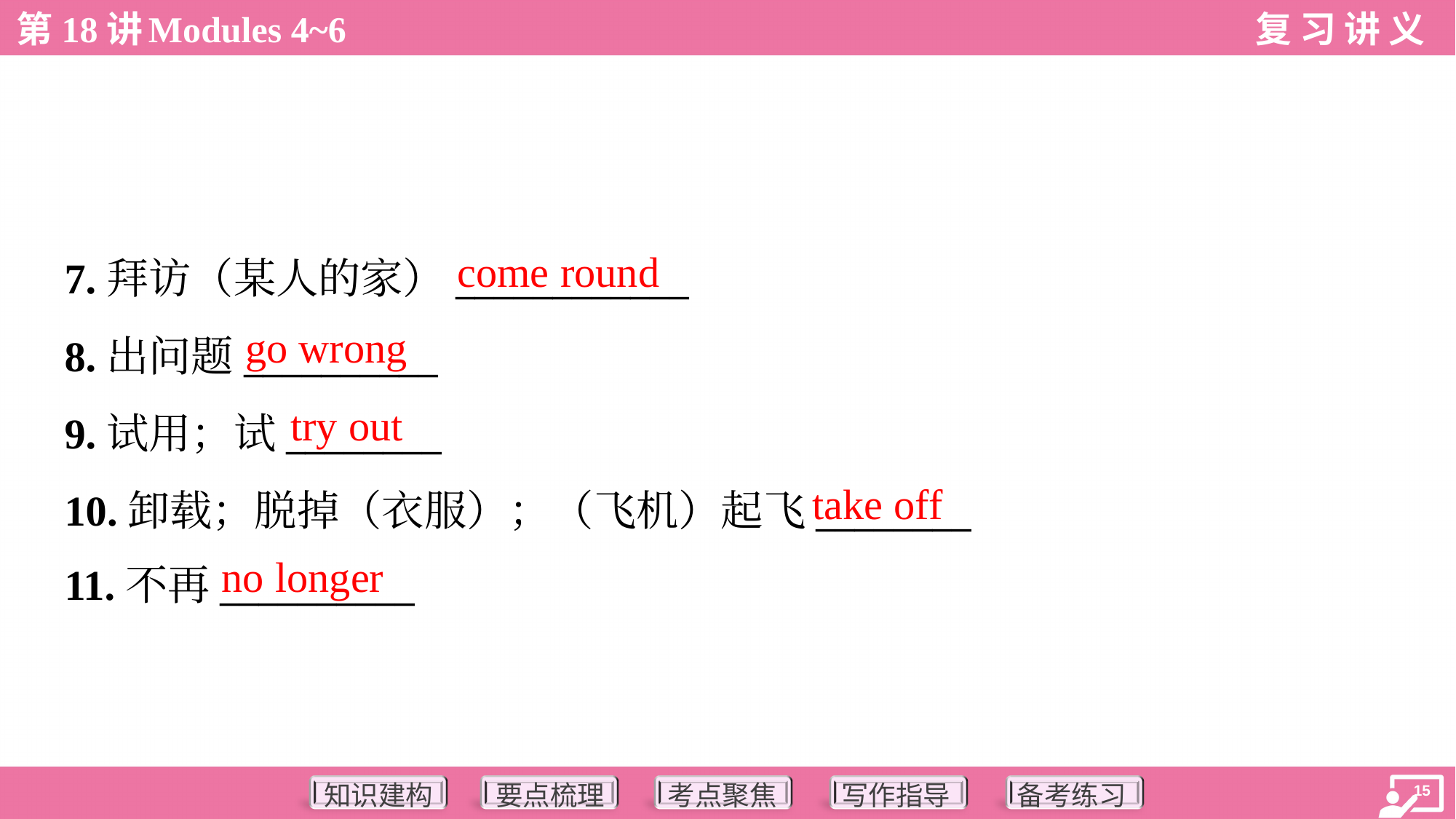

come round
7.拜访（某人的家）____________
8.出问题__________
9.试用；试________
10.卸载；脱掉（衣服）；（飞机）起飞________
11.不再__________
go wrong
try out
take off
no longer